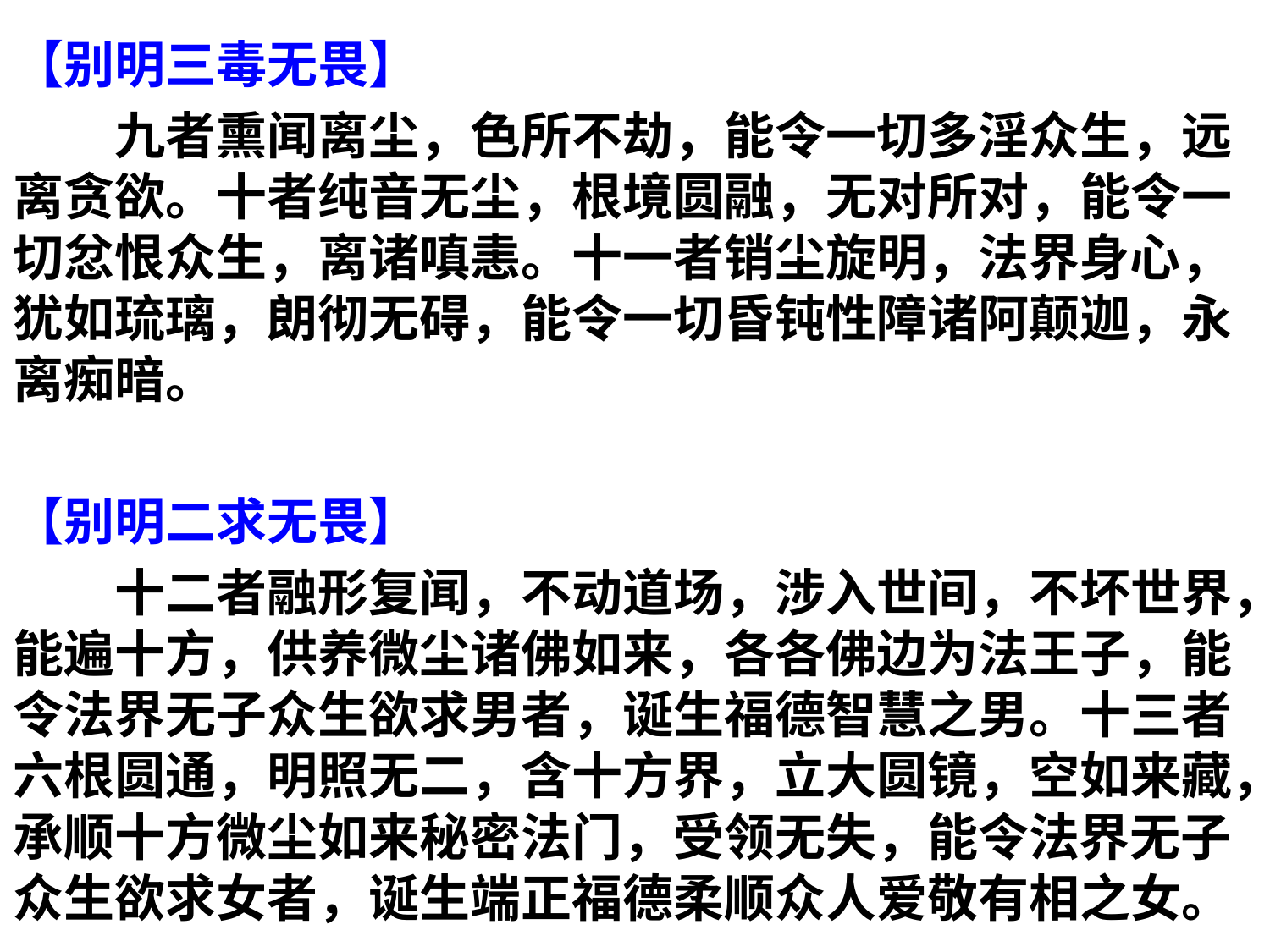

【别明三毒无畏】
　　九者熏闻离尘，色所不劫，能令一切多淫众生，远离贪欲。十者纯音无尘，根境圆融，无对所对，能令一切忿恨众生，离诸嗔恚。十一者销尘旋明，法界身心，犹如琉璃，朗彻无碍，能令一切昏钝性障诸阿颠迦，永离痴暗。

【别明二求无畏】
　　十二者融形复闻，不动道场，涉入世间，不坏世界，能遍十方，供养微尘诸佛如来，各各佛边为法王子，能令法界无子众生欲求男者，诞生福德智慧之男。十三者六根圆通，明照无二，含十方界，立大圆镜，空如来藏，承顺十方微尘如来秘密法门，受领无失，能令法界无子众生欲求女者，诞生端正福德柔顺众人爱敬有相之女。